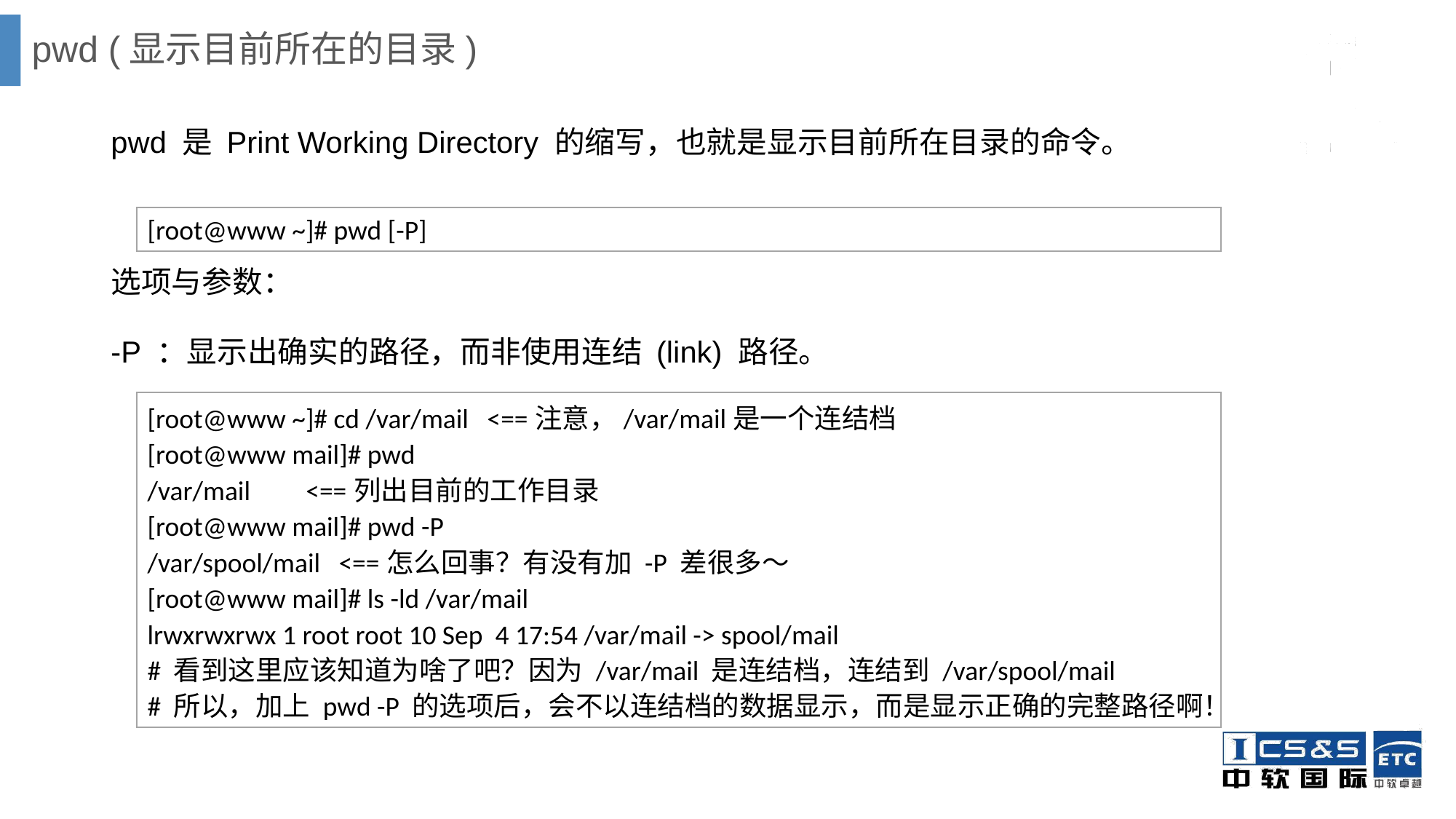

# pwd (显示目前所在的目录)
pwd 是 Print Working Directory 的缩写，也就是显示目前所在目录的命令。

选项与参数：
-P ：显示出确实的路径，而非使用连结 (link) 路径。

[root@www ~]# pwd [-P]
[root@www ~]# cd /var/mail   <==注意，/var/mail是一个连结档
[root@www mail]# pwd
/var/mail         <==列出目前的工作目录
[root@www mail]# pwd -P
/var/spool/mail   <==怎么回事？有没有加 -P 差很多～
[root@www mail]# ls -ld /var/mail
lrwxrwxrwx 1 root root 10 Sep  4 17:54 /var/mail -> spool/mail
# 看到这里应该知道为啥了吧？因为 /var/mail 是连结档，连结到 /var/spool/mail
# 所以，加上 pwd -P 的选项后，会不以连结档的数据显示，而是显示正确的完整路径啊！